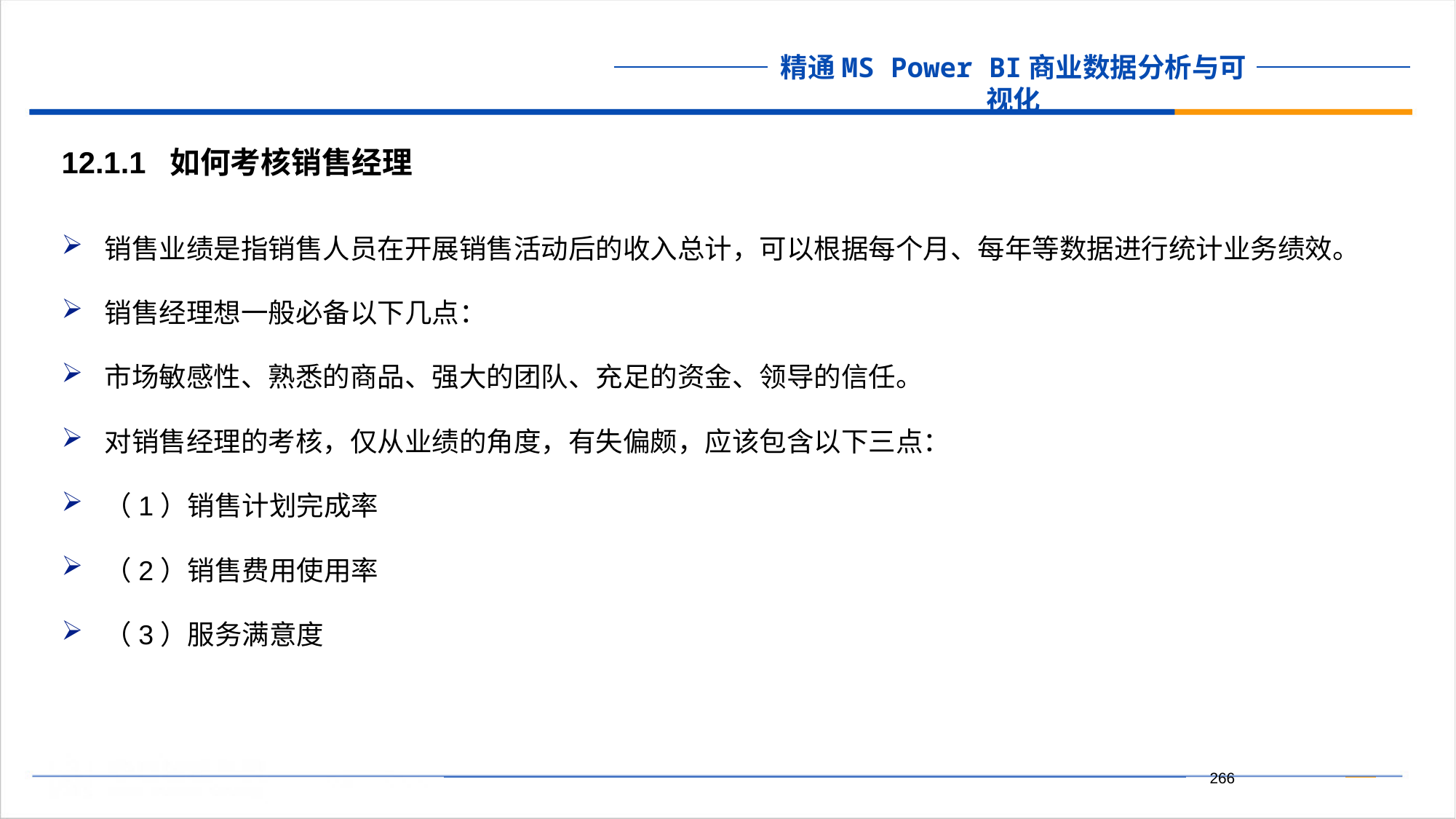

12.1.1  如何考核销售经理
销售业绩是指销售人员在开展销售活动后的收入总计，可以根据每个月、每年等数据进行统计业务绩效。
销售经理想一般必备以下几点：
市场敏感性、熟悉的商品、强大的团队、充足的资金、领导的信任。
对销售经理的考核，仅从业绩的角度，有失偏颇，应该包含以下三点：
（1）销售计划完成率
（2）销售费用使用率
（3）服务满意度